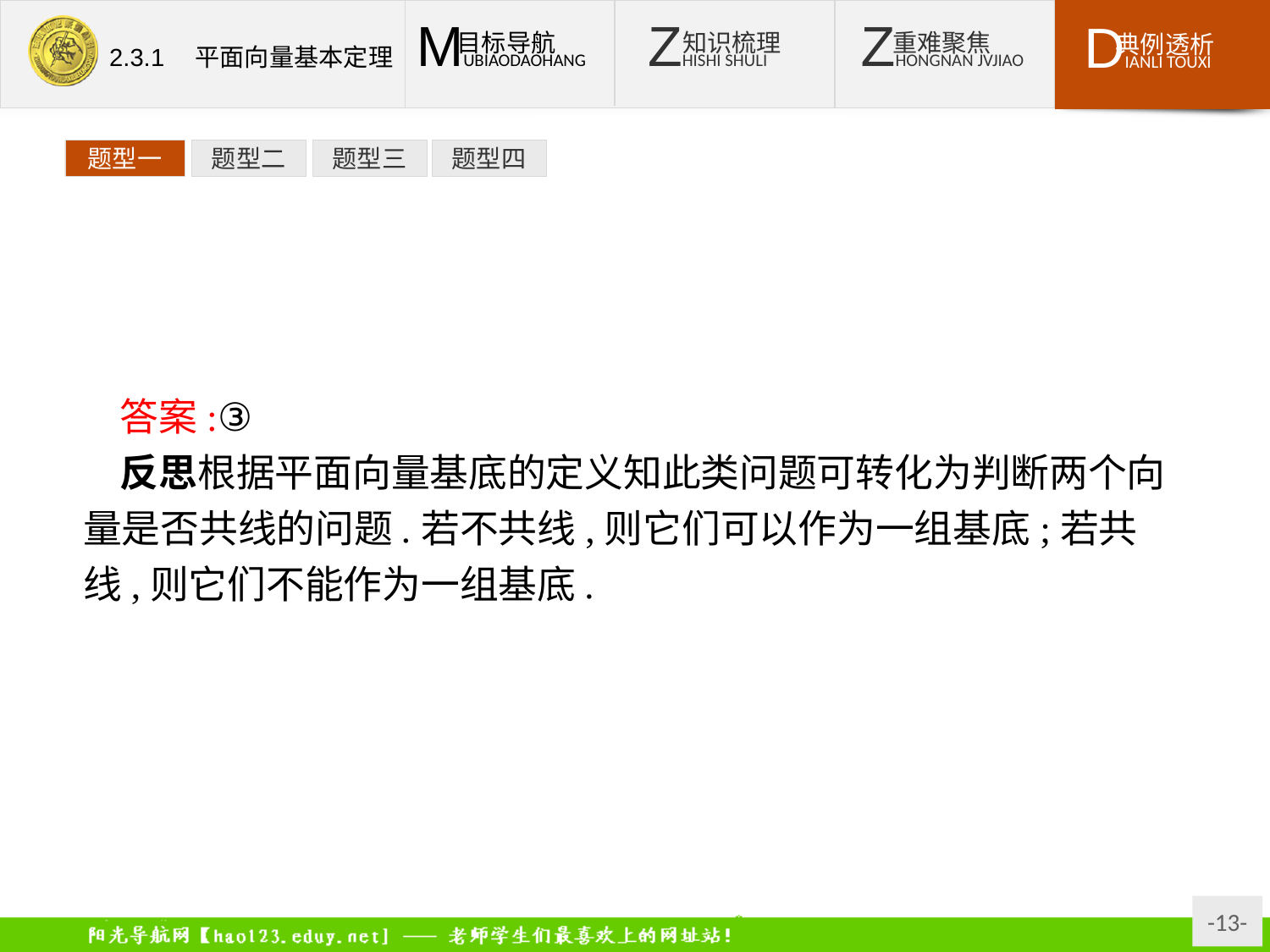

题型一
题型二
题型三
题型四
答案:③
反思根据平面向量基底的定义知此类问题可转化为判断两个向量是否共线的问题.若不共线,则它们可以作为一组基底;若共线,则它们不能作为一组基底.